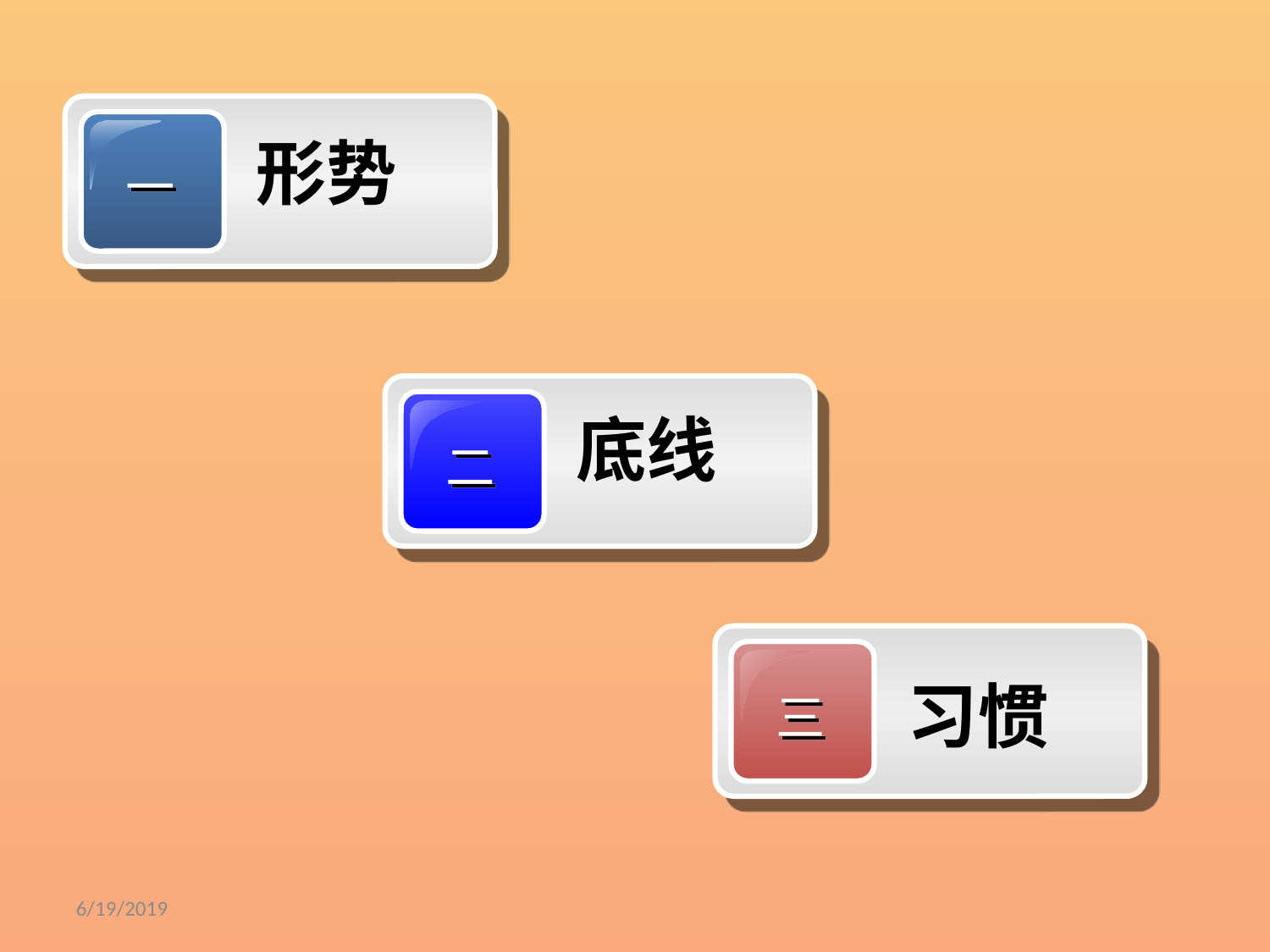

一
形势

二
底线

三
习惯
6/19/2019